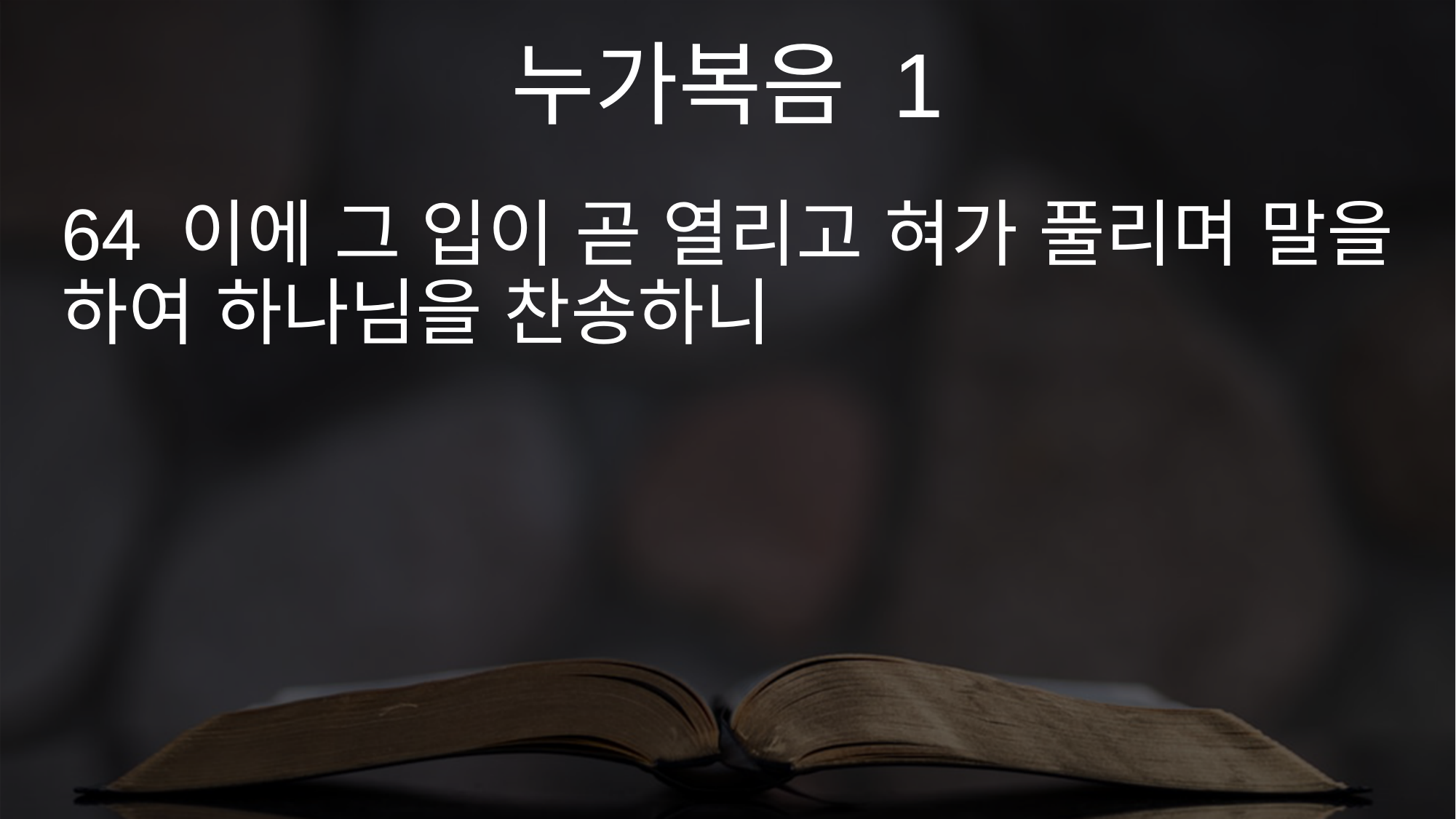

누가복음 1
64 이에 그 입이 곧 열리고 혀가 풀리며 말을 하여 하나님을 찬송하니